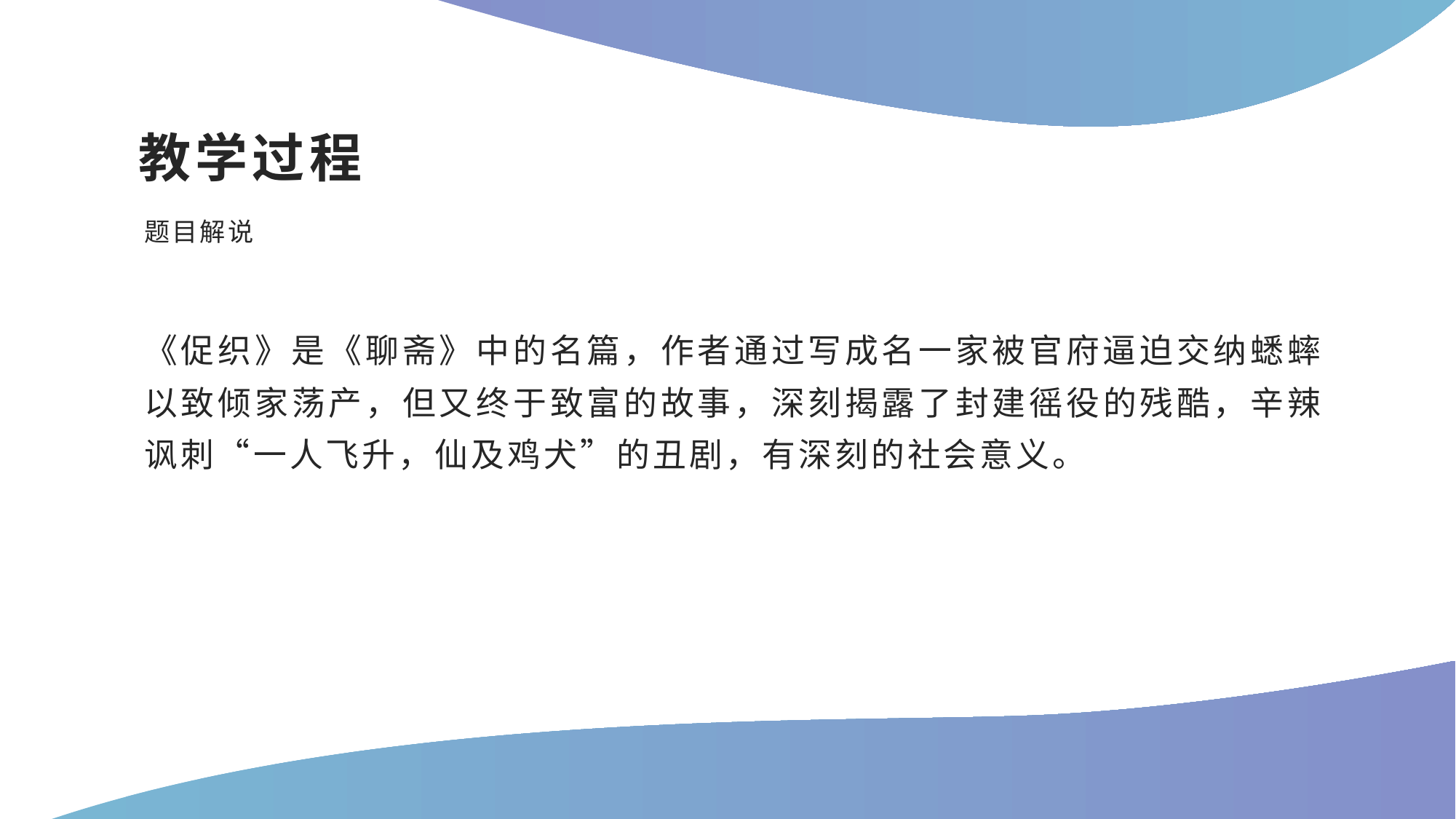

教学过程
题目解说
《促织》是《聊斋》中的名篇，作者通过写成名一家被官府逼迫交纳蟋蟀以致倾家荡产，但又终于致富的故事，深刻揭露了封建徭役的残酷，辛辣讽刺“一人飞升，仙及鸡犬”的丑剧，有深刻的社会意义。